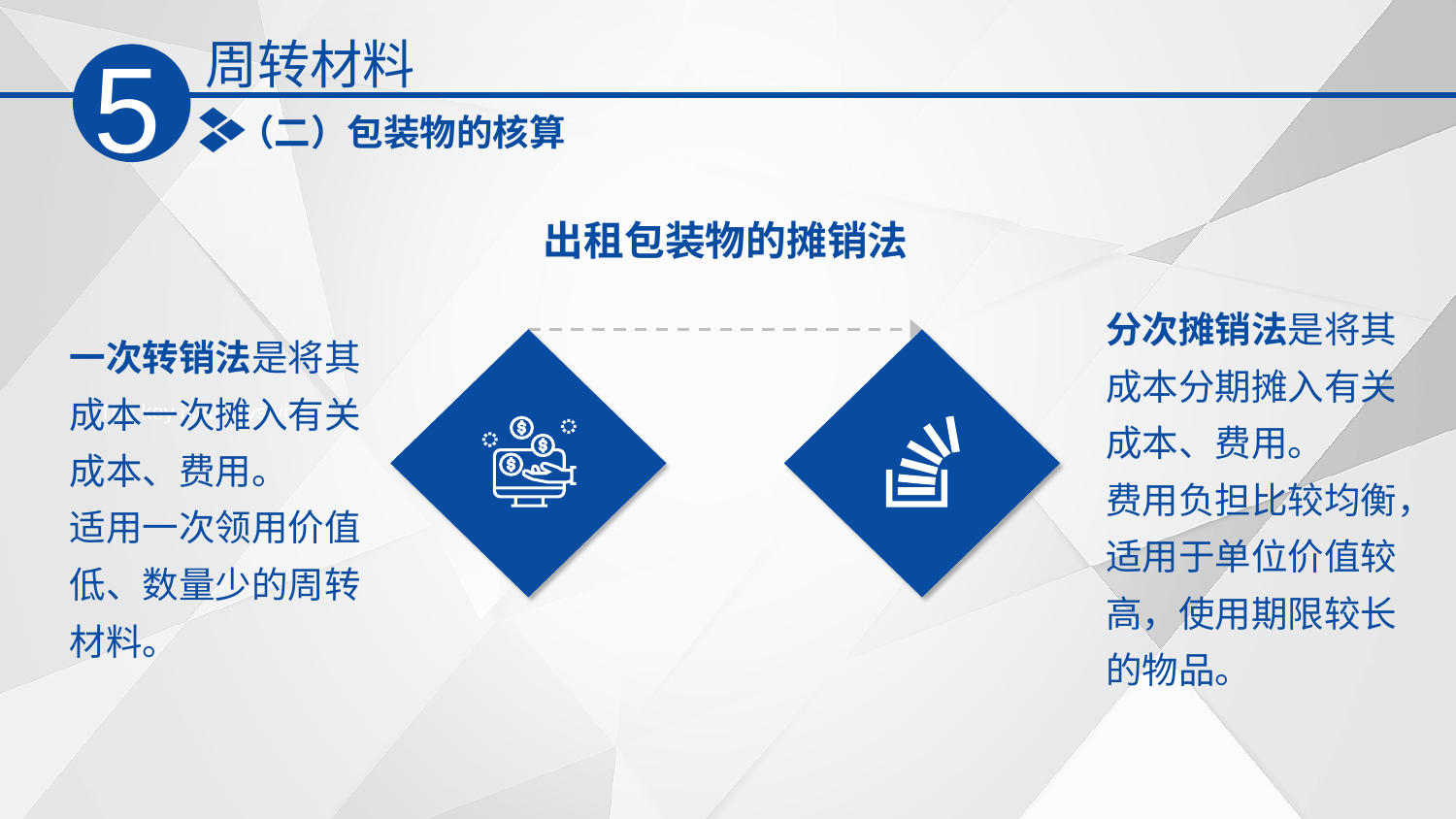

周转材料
5

（二）包装物的核算

出租包装物的摊销法

分次摊销法是将其成本分期摊入有关成本、费用。
费用负担比较均衡，适用于单位价值较高，使用期限较长的物品。
一次转销法是将其成本一次摊入有关成本、费用。
适用一次领用价值低、数量少的周转材料。

The key is always you